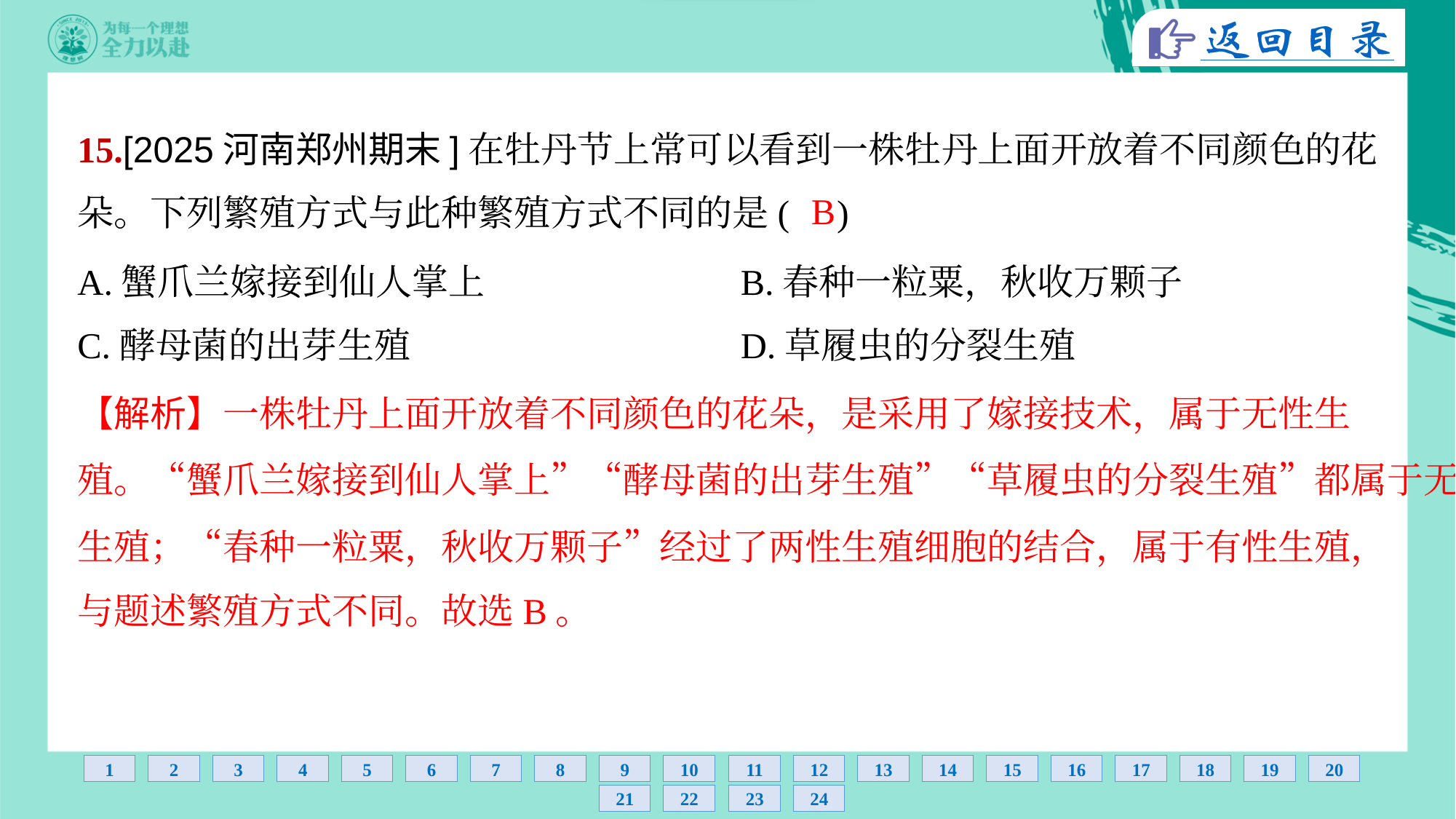

15.[2025河南郑州期末]在牡丹节上常可以看到一株牡丹上面开放着不同颜色的花
朵。下列繁殖方式与此种繁殖方式不同的是(     )
B
A.蟹爪兰嫁接到仙人掌上	B.春种一粒粟，秋收万颗子
C.酵母菌的出芽生殖	D.草履虫的分裂生殖
【解析】一株牡丹上面开放着不同颜色的花朵，是采用了嫁接技术，属于无性生
殖。“蟹爪兰嫁接到仙人掌上”“酵母菌的出芽生殖”“草履虫的分裂生殖”都属于无性
生殖；“春种一粒粟，秋收万颗子”经过了两性生殖细胞的结合，属于有性生殖，
与题述繁殖方式不同。故选B。